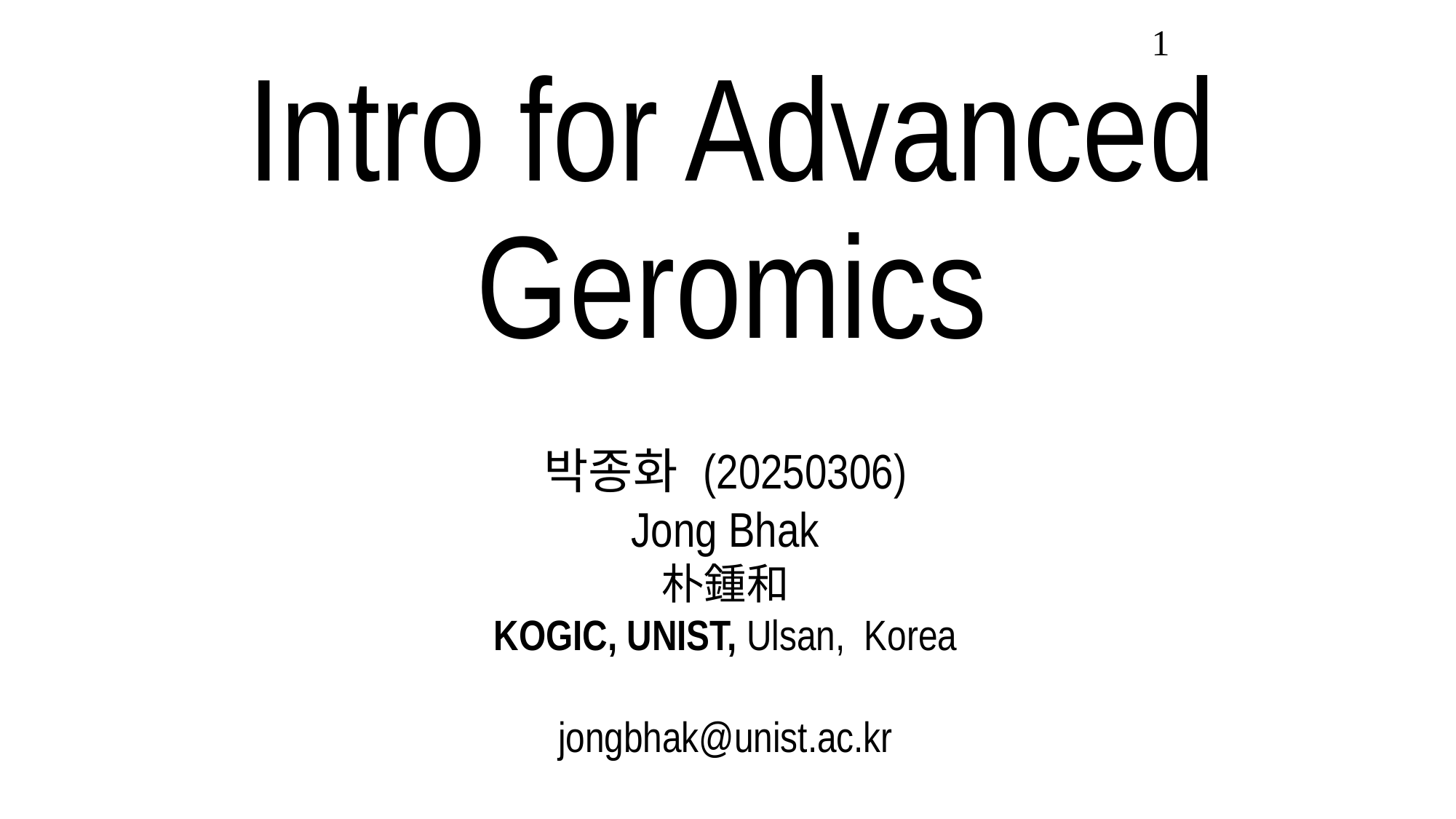

1

# Intro for Advanced Geromics
박종화 (20250306)
Jong Bhak
朴鍾和
KOGIC, UNIST, Ulsan,  Korea

jongbhak@unist.ac.kr